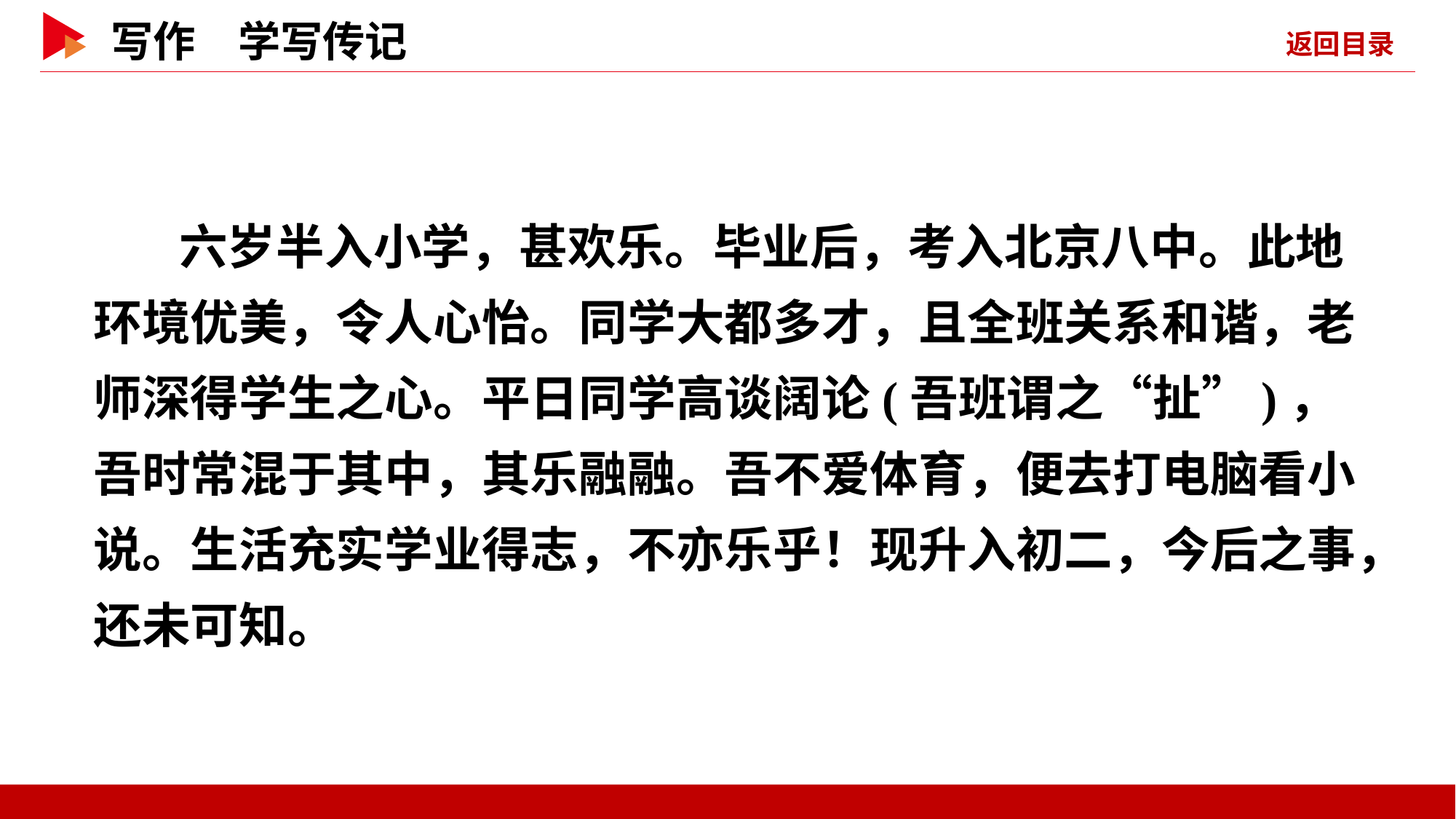

六岁半入小学，甚欢乐。毕业后，考入北京八中。此地环境优美，令人心怡。同学大都多才，且全班关系和谐，老师深得学生之心。平日同学高谈阔论(吾班谓之“扯”)，吾时常混于其中，其乐融融。吾不爱体育，便去打电脑看小说。生活充实学业得志，不亦乐乎！现升入初二，今后之事，还未可知。